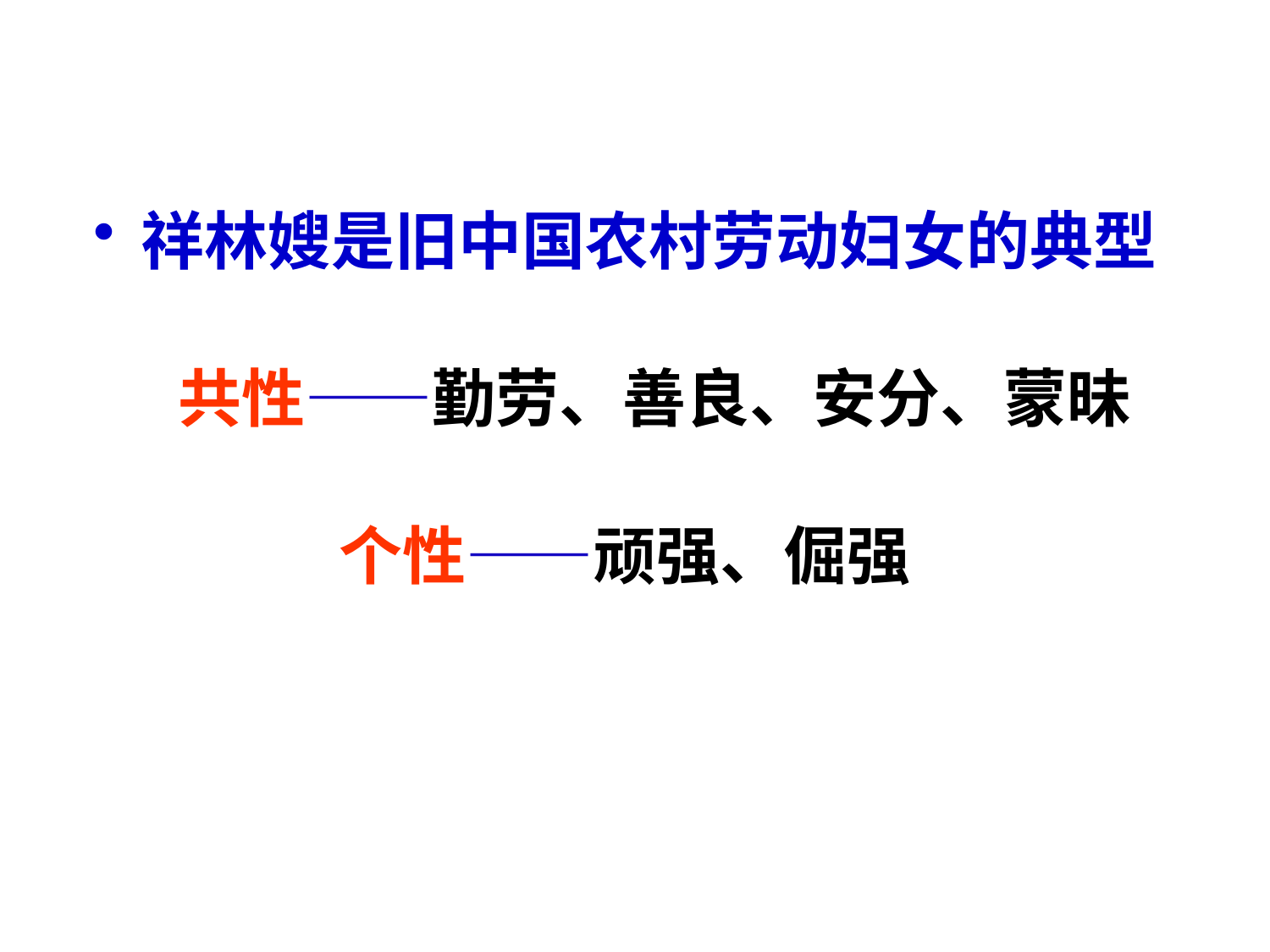

祥林嫂是旧中国农村劳动妇女的典型
   共性——勤劳、善良、安分、蒙昧
个性——顽强、倔强